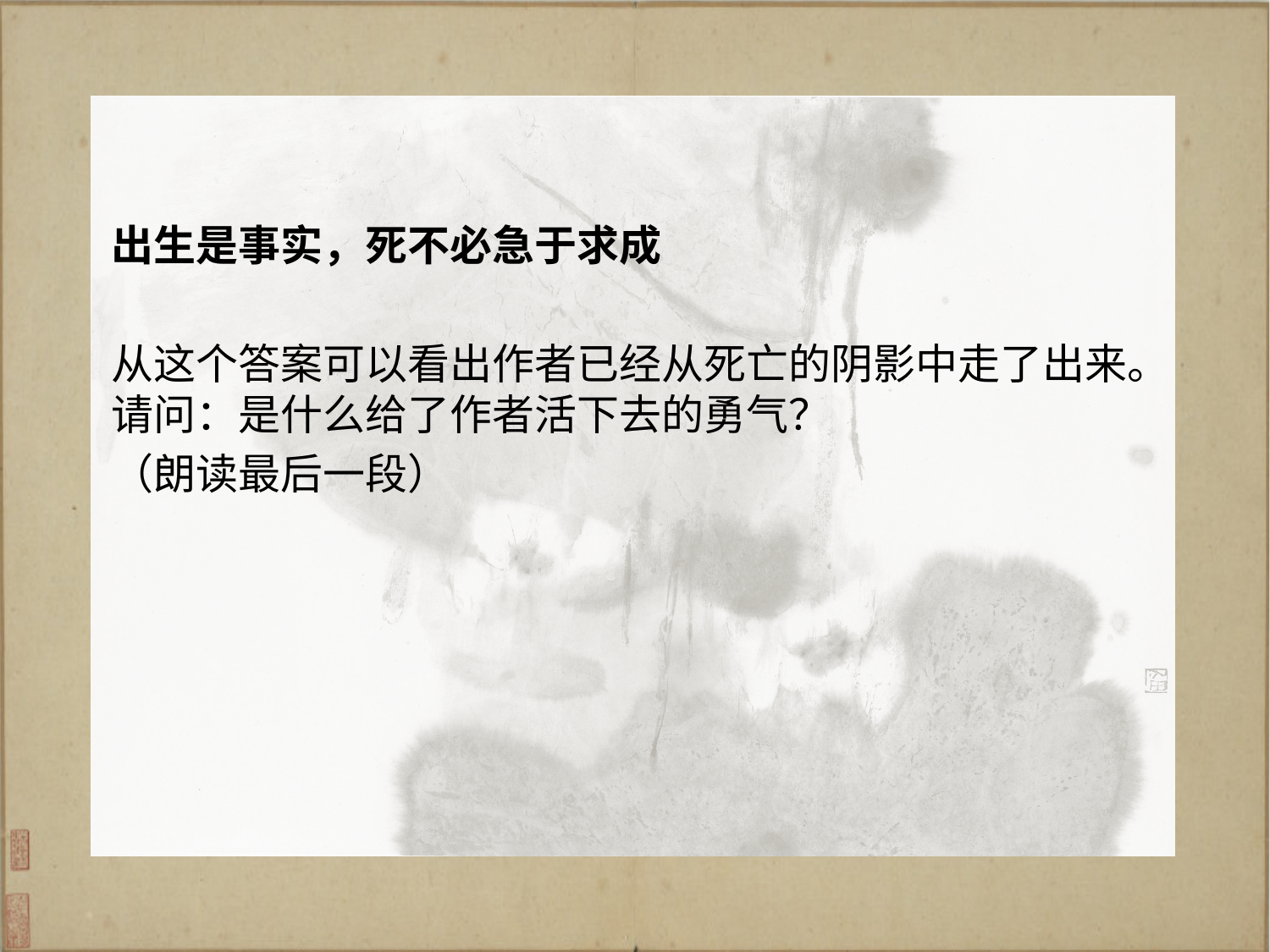

出生是事实，死不必急于求成

从这个答案可以看出作者已经从死亡的阴影中走了出来。请问：是什么给了作者活下去的勇气？
（朗读最后一段）